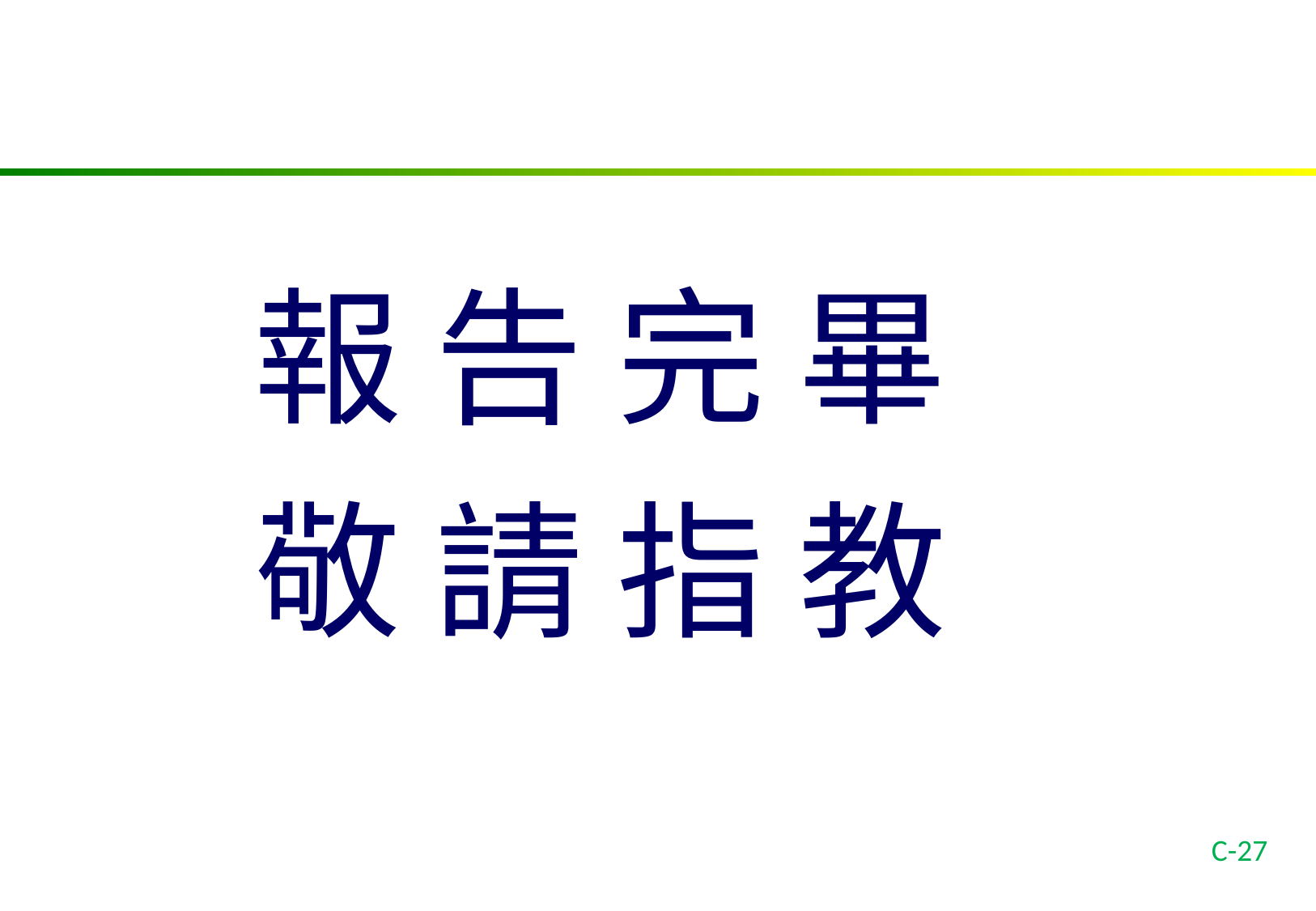

# 報 告 完 畢
    敬 請 指 教
C-27